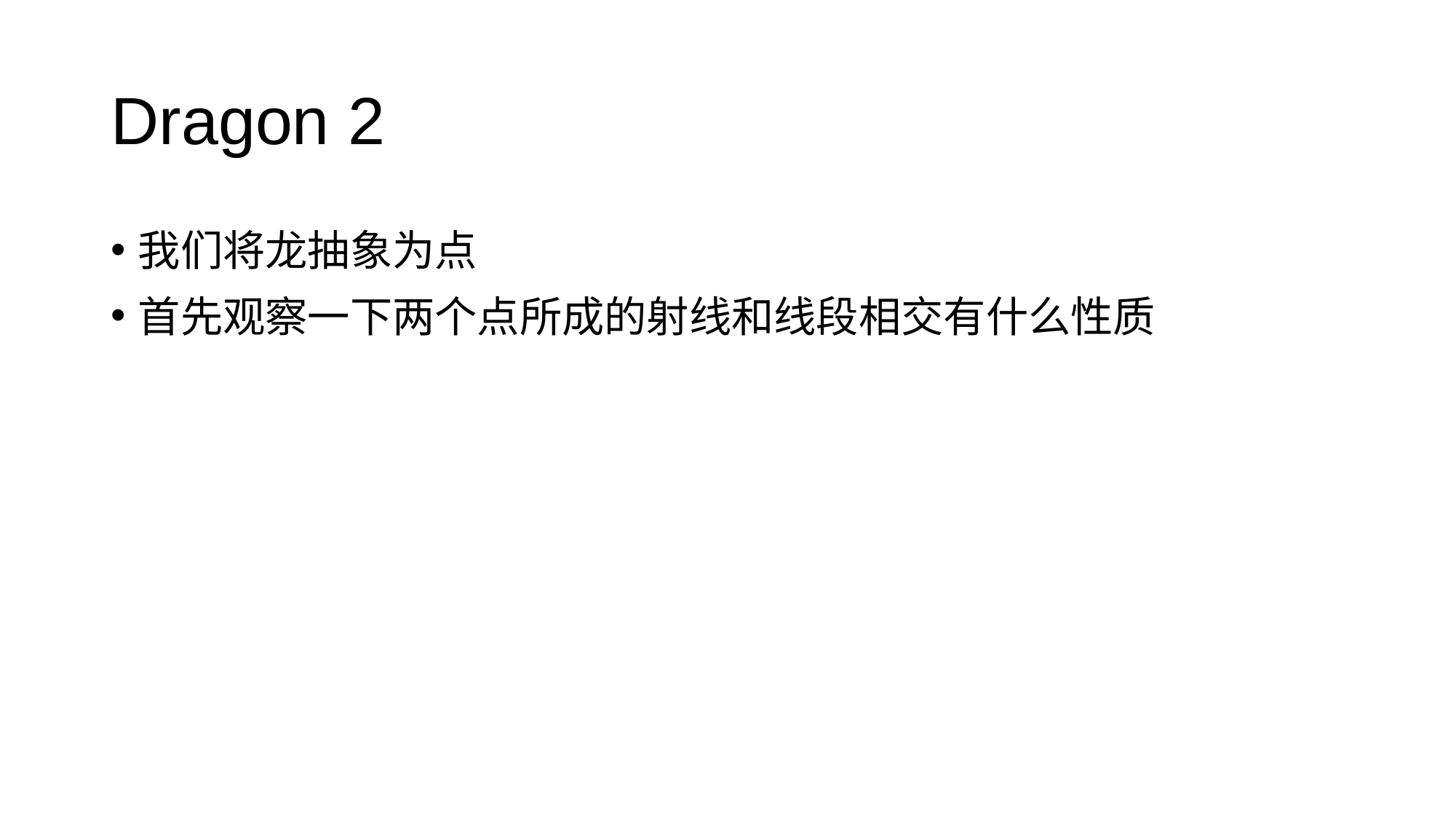

# Dragon 2
我们将龙抽象为点
首先观察一下两个点所成的射线和线段相交有什么性质